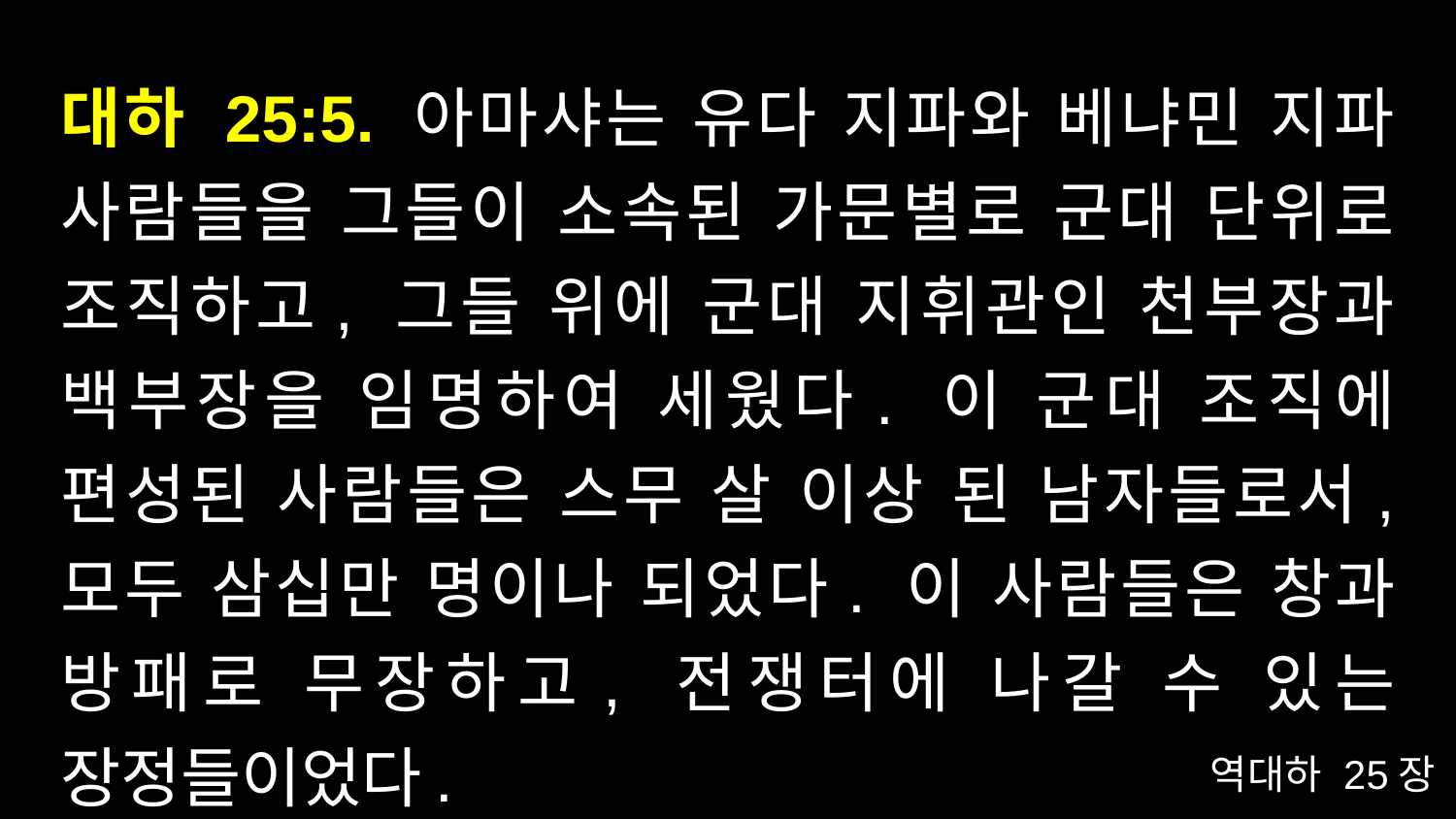

# 대하 25:5. 아마샤는 유다 지파와 베냐민 지파 사람들을 그들이 소속된 가문별로 군대 단위로 조직하고, 그들 위에 군대 지휘관인 천부장과 백부장을 임명하여 세웠다. 이 군대 조직에 편성된 사람들은 스무 살 이상 된 남자들로서, 모두 삼십만 명이나 되었다. 이 사람들은 창과 방패로 무장하고, 전쟁터에 나갈 수 있는 장정들이었다.
역대하 25장